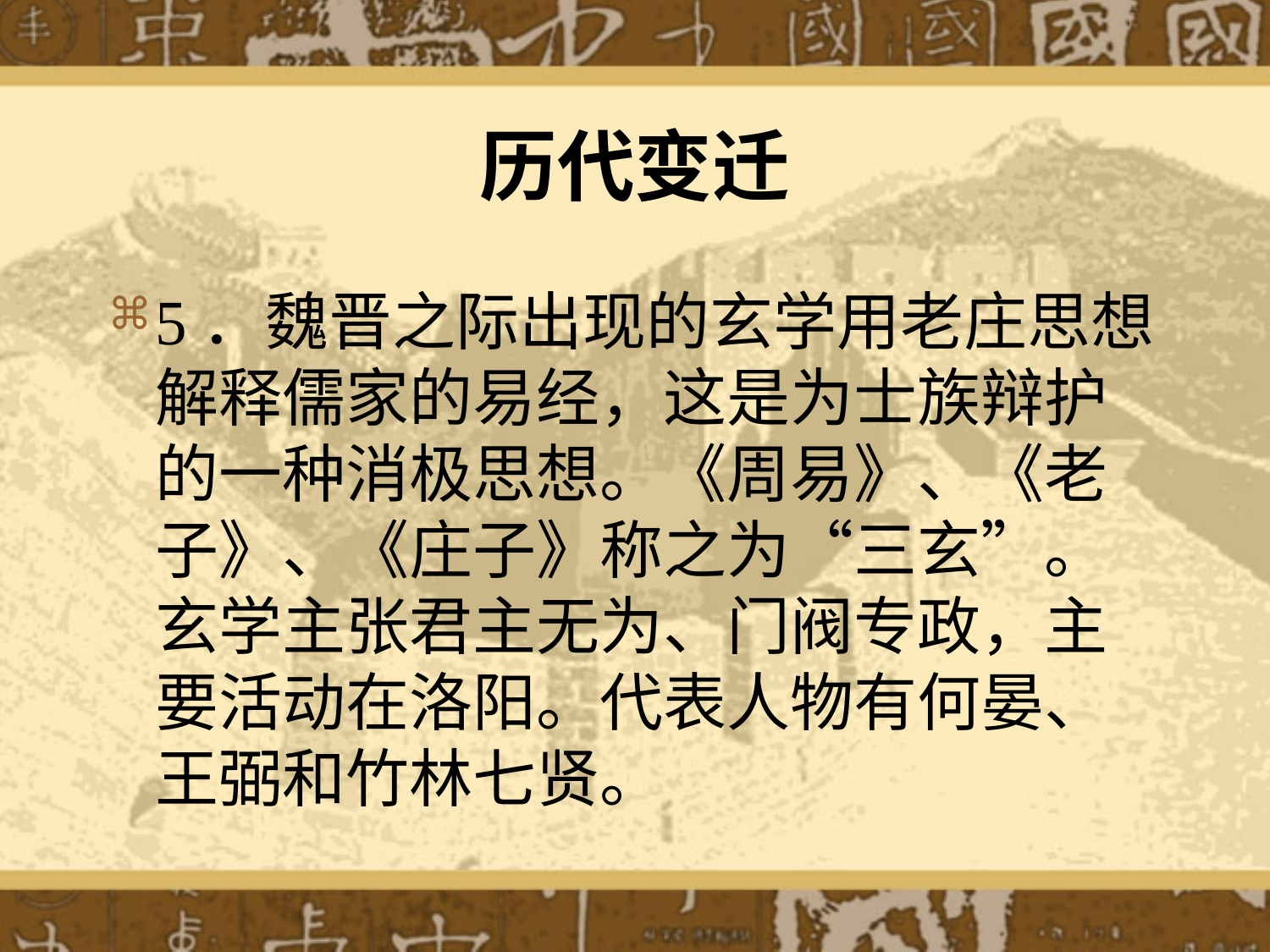

# 历代变迁
5．魏晋之际出现的玄学用老庄思想解释儒家的易经，这是为士族辩护的一种消极思想。《周易》、《老子》、《庄子》称之为“三玄”。玄学主张君主无为、门阀专政，主要活动在洛阳。代表人物有何晏、王弼和竹林七贤。